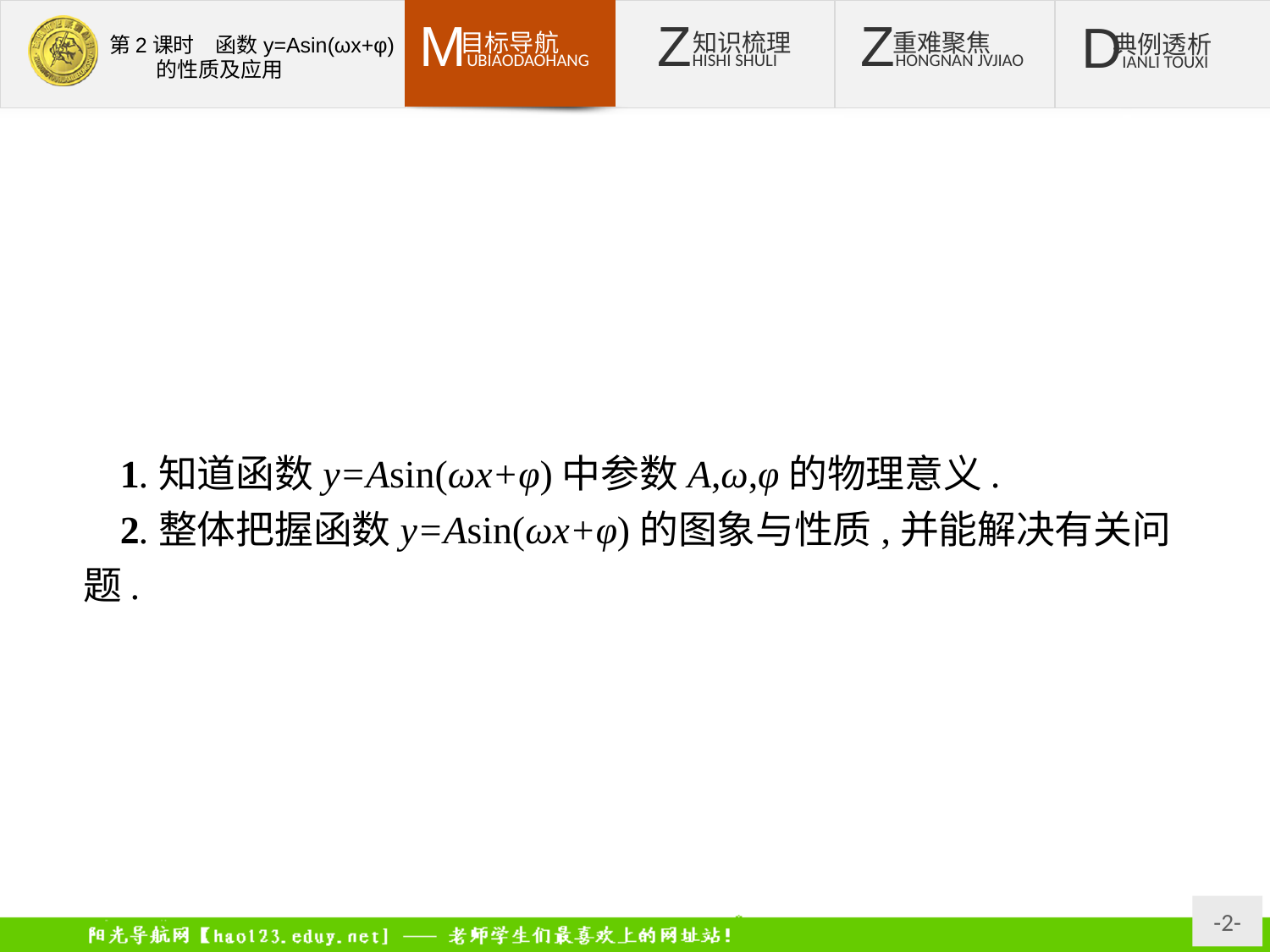

1.知道函数y=Asin(ωx+φ)中参数A,ω,φ的物理意义.
2.整体把握函数y=Asin(ωx+φ)的图象与性质,并能解决有关问题.